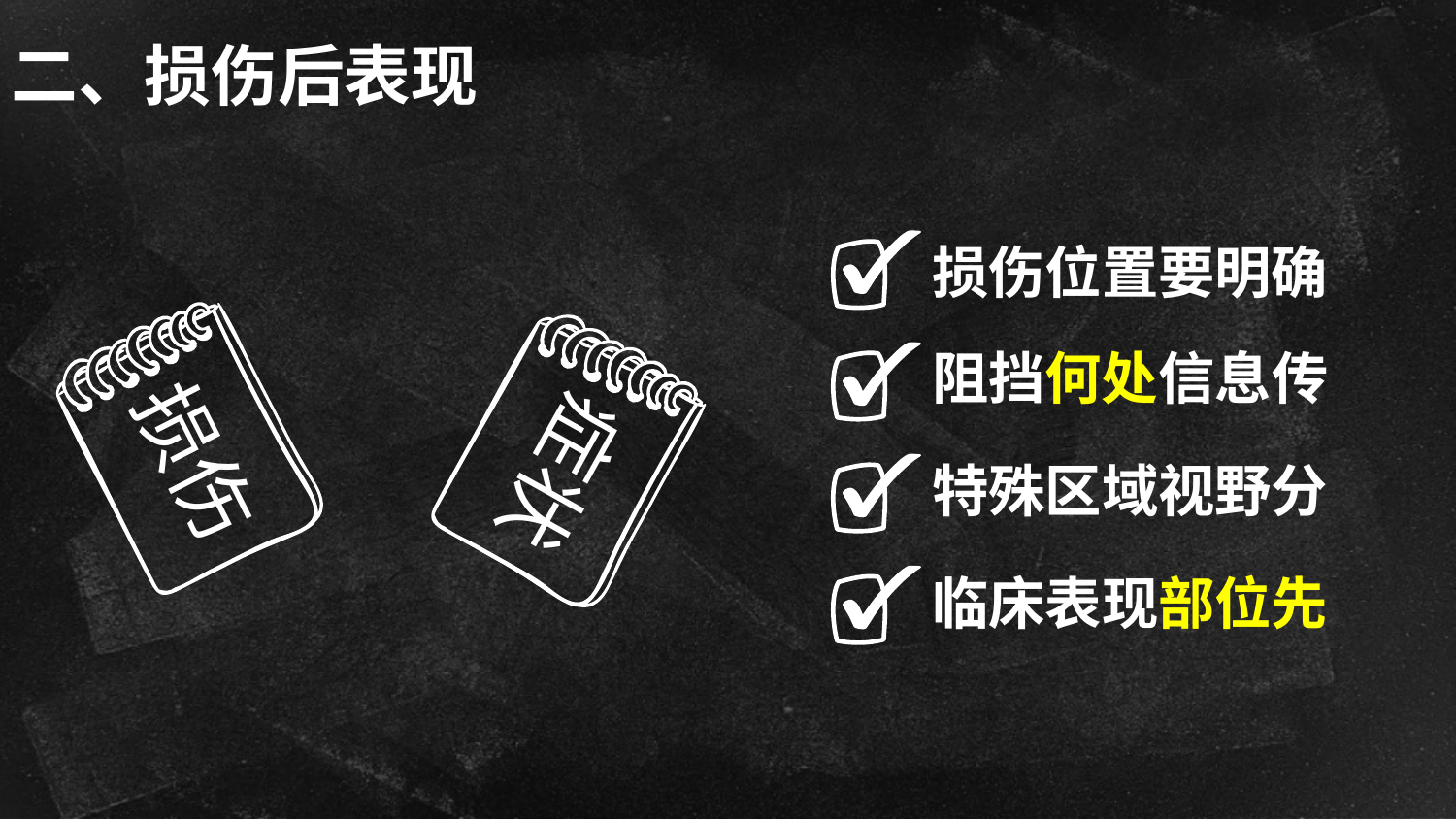

# 二、损伤后表现

损伤位置要明确
 损伤
 症状

阻挡何处信息传

特殊区域视野分

临床表现部位先